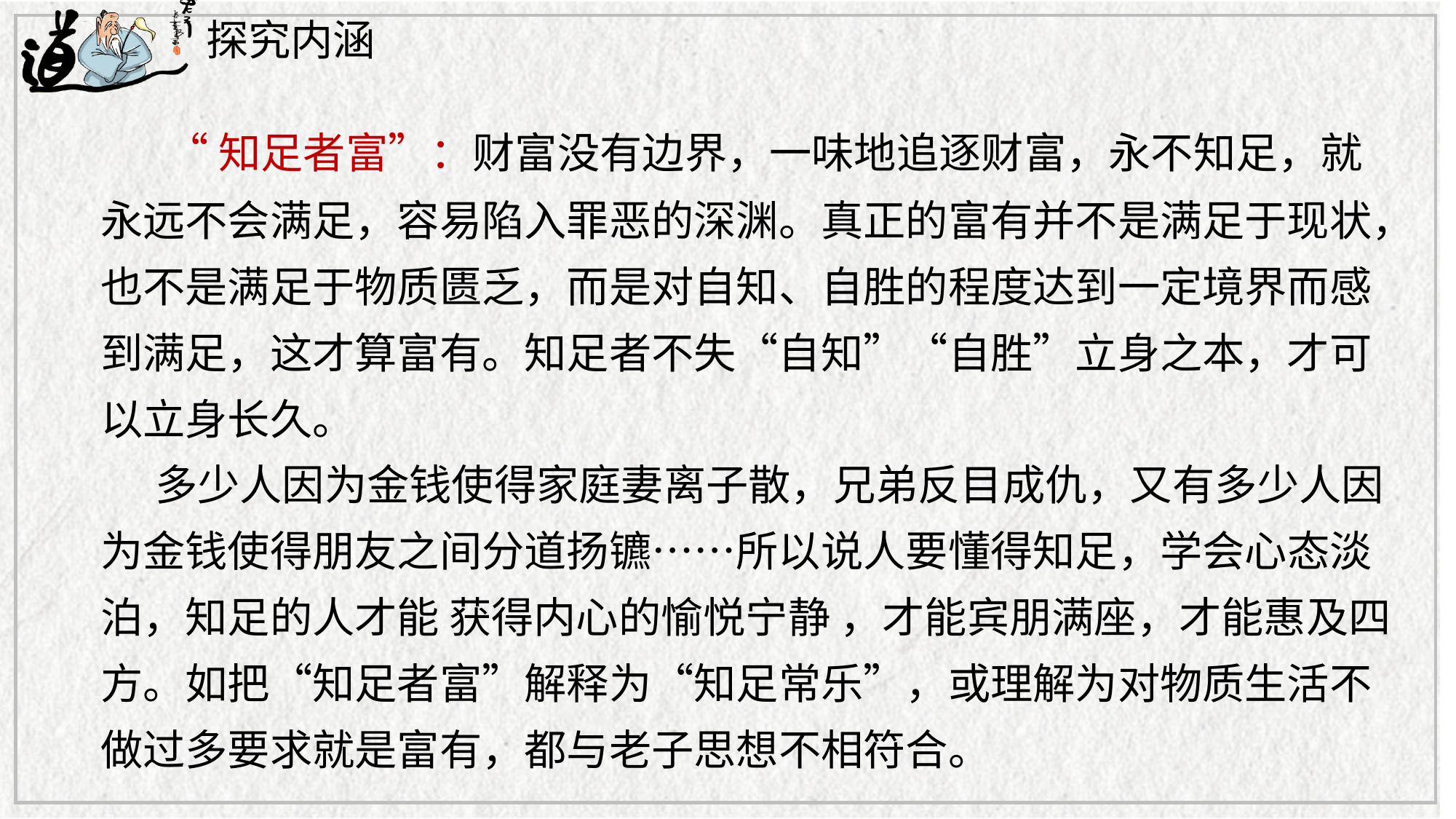

探究内涵
 “知足者富”：财富没有边界，一味地追逐财富，永不知足，就永远不会满足，容易陷入罪恶的深渊。真正的富有并不是满足于现状，也不是满足于物质匮乏，而是对自知、自胜的程度达到一定境界而感到满足，这才算富有。知足者不失“自知”“自胜”立身之本，才可以立身长久。
多少人因为金钱使得家庭妻离子散，兄弟反目成仇，又有多少人因为金钱使得朋友之间分道扬镳……所以说人要懂得知足，学会心态淡泊，知足的人才能 获得内心的愉悦宁静 ，才能宾朋满座，才能惠及四方。如把“知足者富”解释为“知足常乐”，或理解为对物质生活不做过多要求就是富有，都与老子思想不相符合。